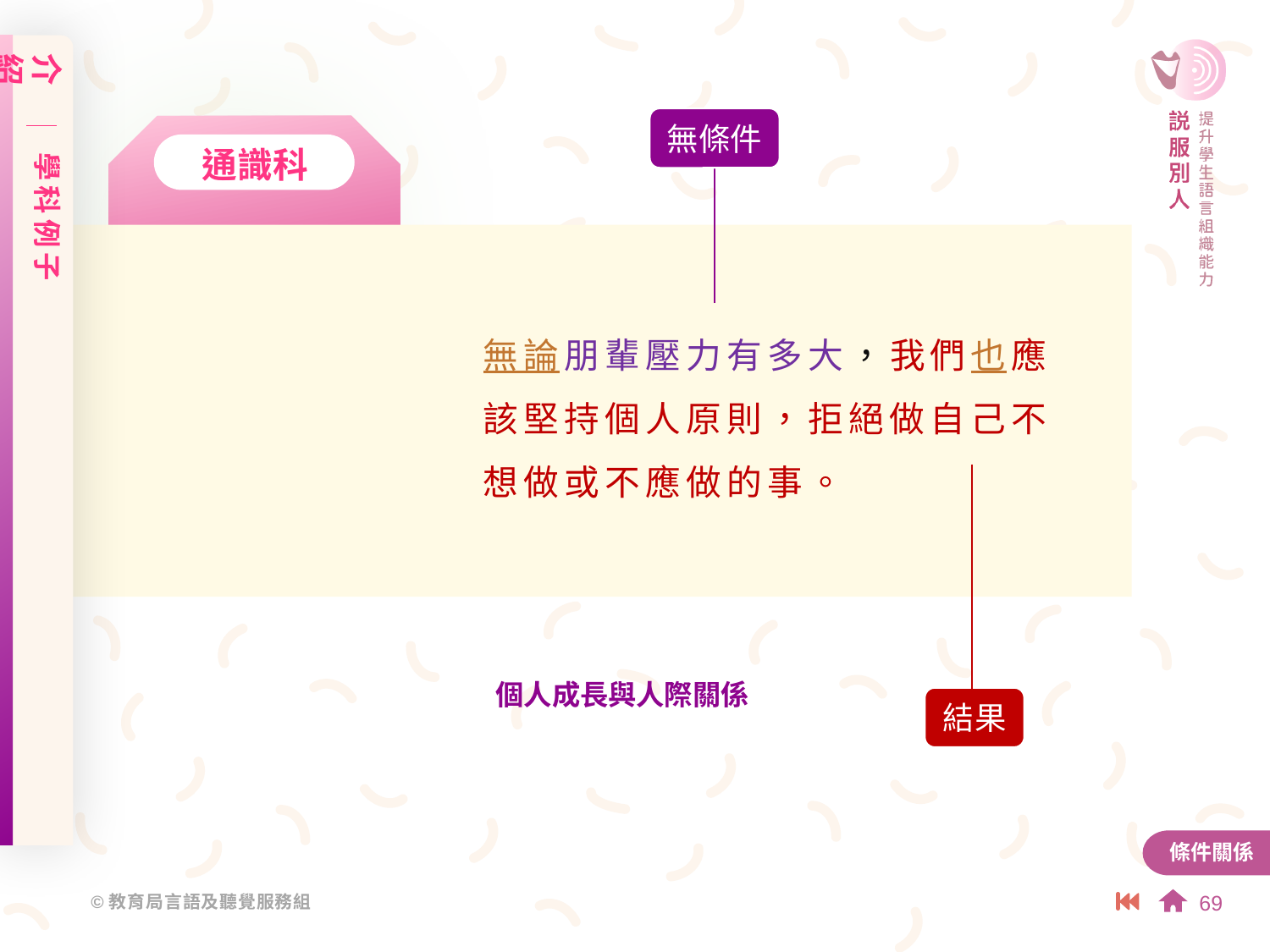

介紹
學科例子

無條件

通識科

無論朋輩壓力有多大，我們也應該堅持個人原則，拒絕做自己不想做或不應做的事。

結果
個人成長與人際關係

條件關係
69